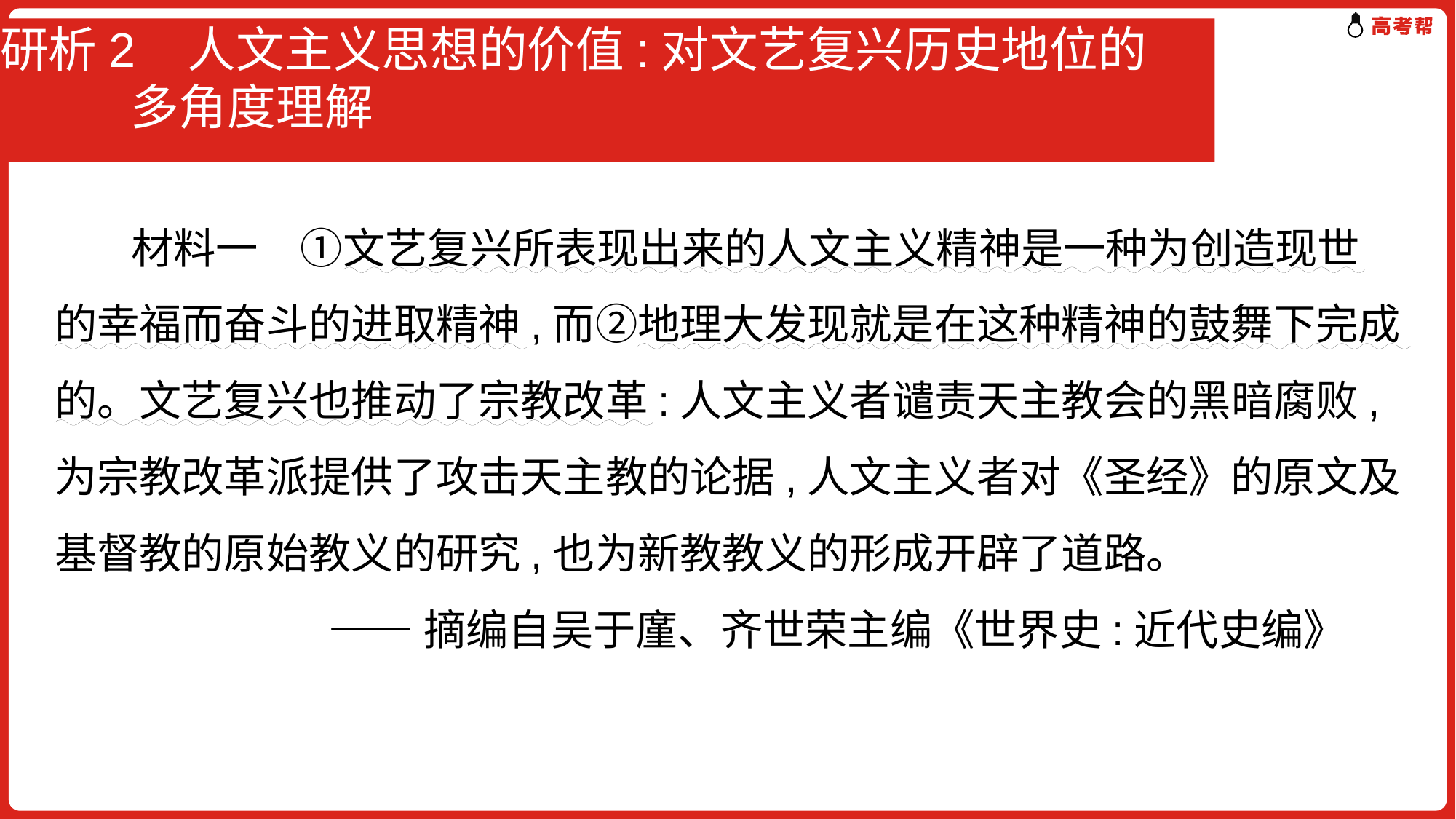

# 研析2   人文主义思想的价值:对文艺复兴历史地位的 多角度理解
       材料一　①文艺复兴所表现出来的人文主义精神是一种为创造现世的幸福而奋斗的进取精神,而②地理大发现就是在这种精神的鼓舞下完成的。文艺复兴也推动了宗教改革:人文主义者谴责天主教会的黑暗腐败,为宗教改革派提供了攻击天主教的论据,人文主义者对《圣经》的原文及基督教的原始教义的研究,也为新教教义的形成开辟了道路。
                             ——摘编自吴于廑、齐世荣主编《世界史:近代史编》